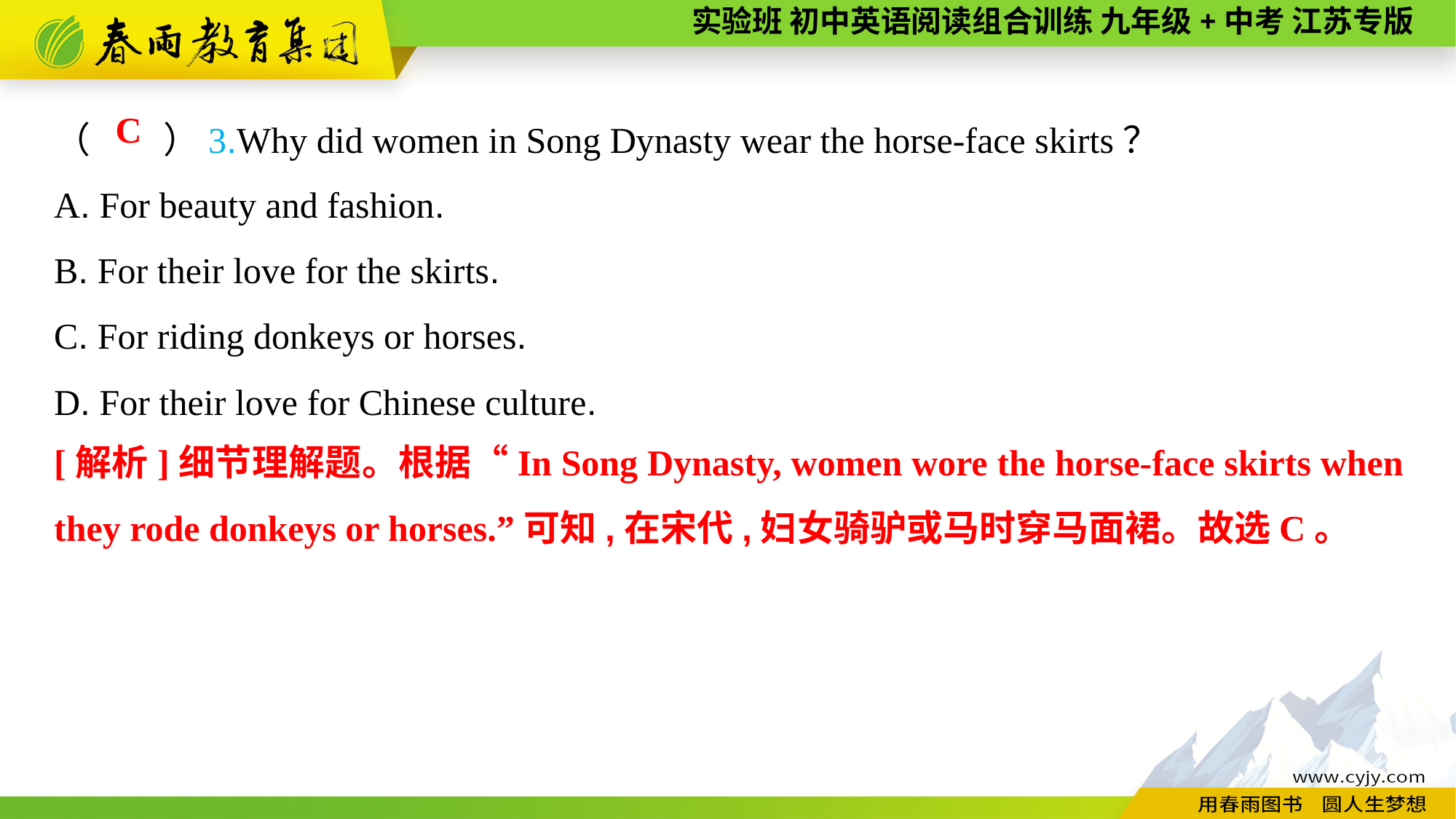

（　　）3.Why did women in Song Dynasty wear the horse-face skirts？
A. For beauty and fashion.
B. For their love for the skirts.
C. For riding donkeys or horses.
D. For their love for Chinese culture.
C
[解析]细节理解题。根据“In Song Dynasty, women wore the horse-face skirts when they rode donkeys or horses.”可知,在宋代,妇女骑驴或马时穿马面裙。故选C。